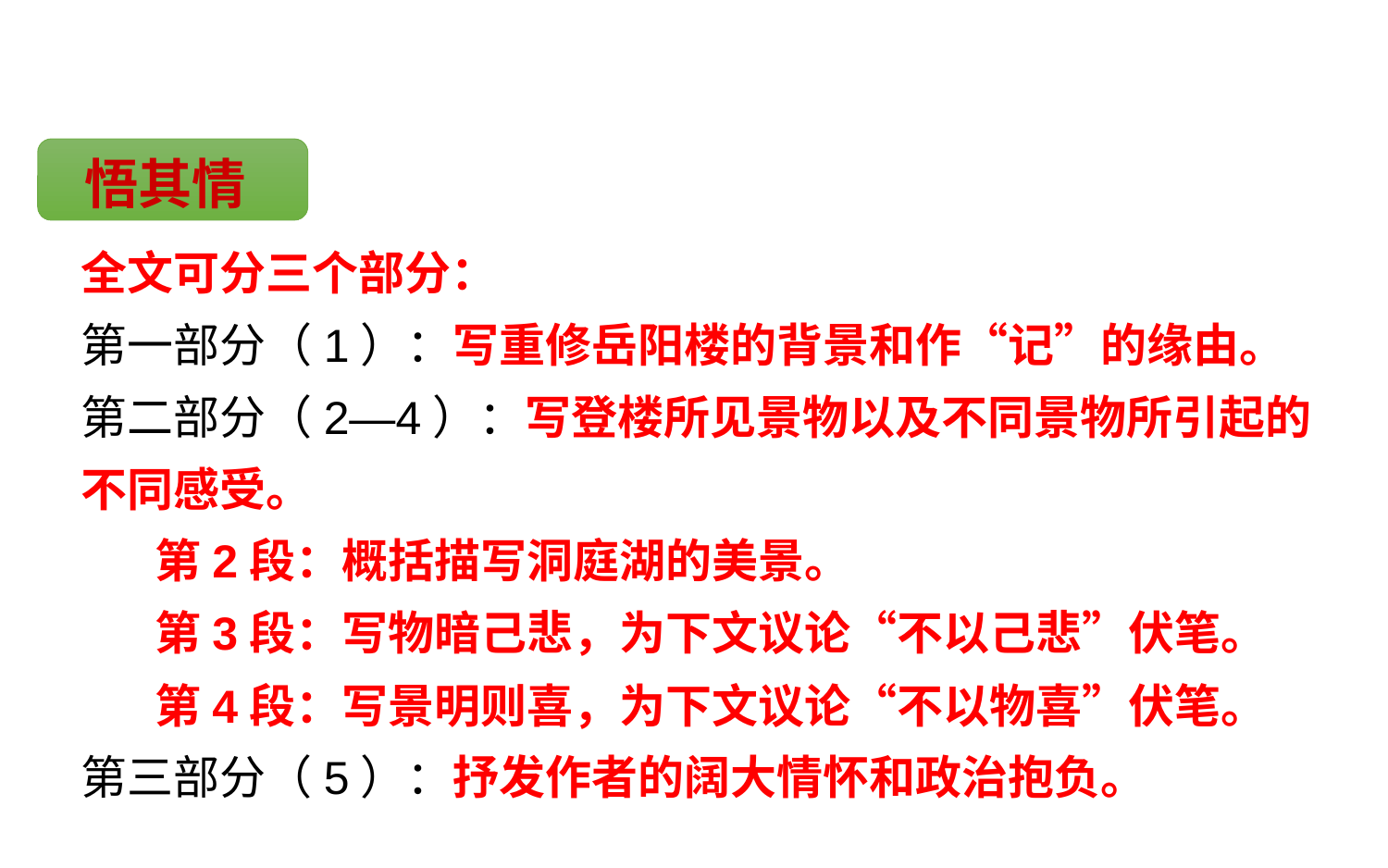

悟其情
全文可分三个部分：
第一部分（1）：写重修岳阳楼的背景和作“记”的缘由。
第二部分（2—4）：写登楼所见景物以及不同景物所引起的不同感受。
      第2段：概括描写洞庭湖的美景。
      第3段：写物暗己悲，为下文议论“不以己悲”伏笔。
      第4段：写景明则喜，为下文议论“不以物喜”伏笔。
第三部分（5）：抒发作者的阔大情怀和政治抱负。